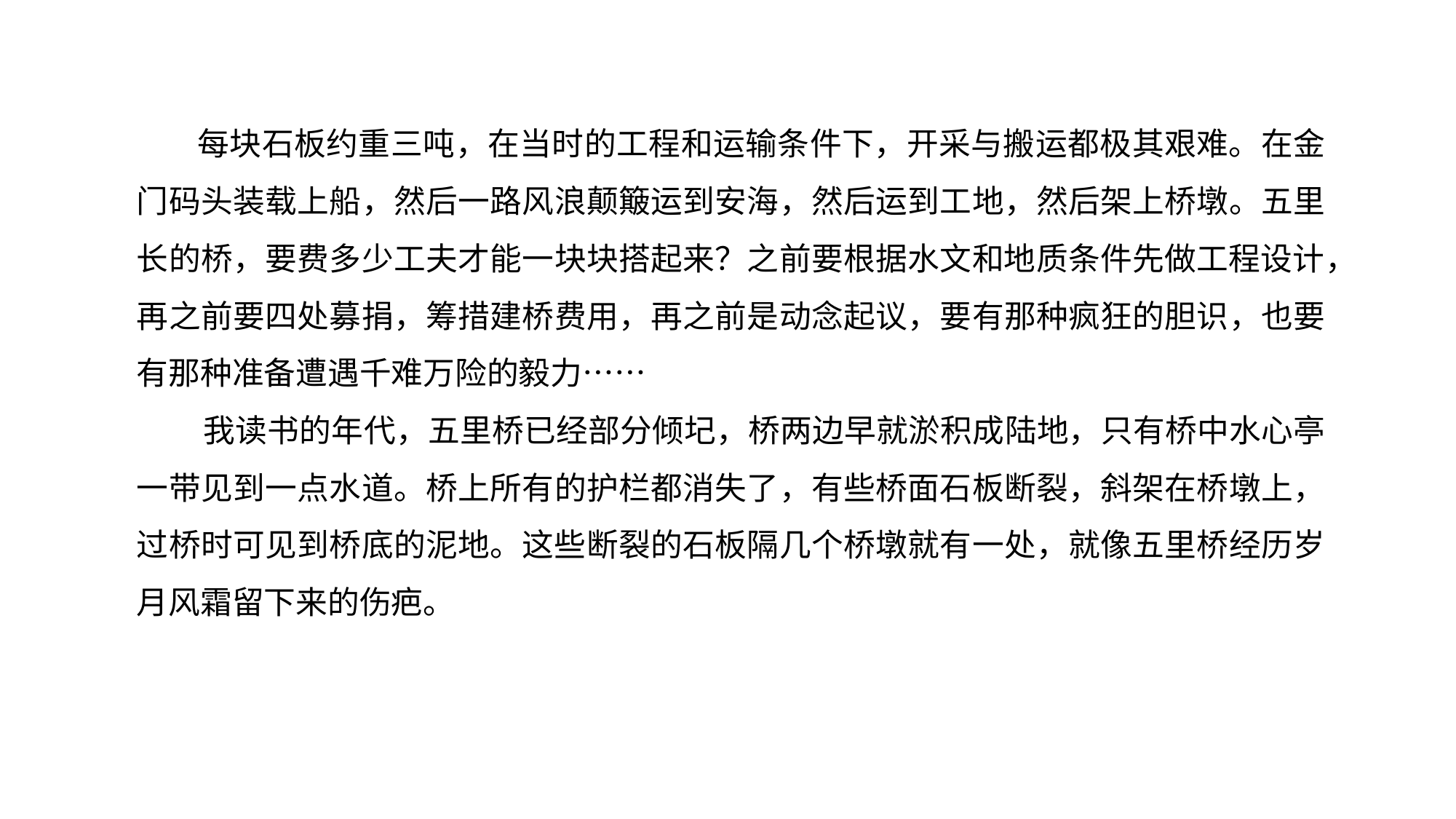

每块石板约重三吨，在当时的工程和运输条件下，开采与搬运都极其艰难。在金门码头装载上船，然后一路风浪颠簸运到安海，然后运到工地，然后架上桥墩。五里长的桥，要费多少工夫才能一块块搭起来？之前要根据水文和地质条件先做工程设计，再之前要四处募捐，筹措建桥费用，再之前是动念起议，要有那种疯狂的胆识，也要有那种准备遭遇千难万险的毅力……
        我读书的年代，五里桥已经部分倾圮，桥两边早就淤积成陆地，只有桥中水心亭一带见到一点水道。桥上所有的护栏都消失了，有些桥面石板断裂，斜架在桥墩上，过桥时可见到桥底的泥地。这些断裂的石板隔几个桥墩就有一处，就像五里桥经历岁月风霜留下来的伤疤。